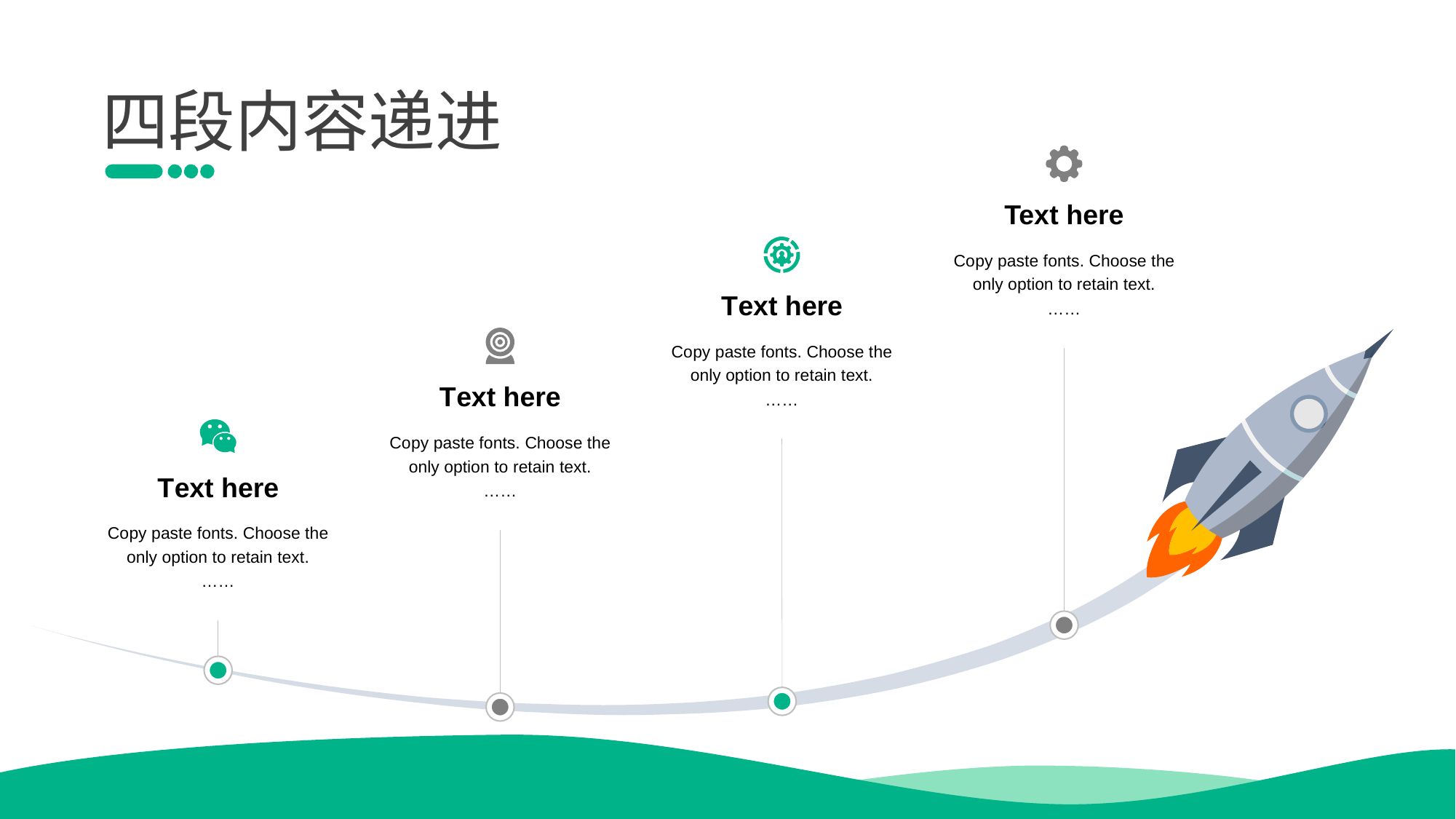

四段内容递进

Tex t here
Co py paste fonts. Choose the only option to retain text.
……

T ext here
Co py paste fonts. Choose the only option to retain text.
……

T ext here
Co py paste fonts. Choose the only option to retain text.
……

T ext here
Co py paste fonts. Choose the only option to retain text.
……